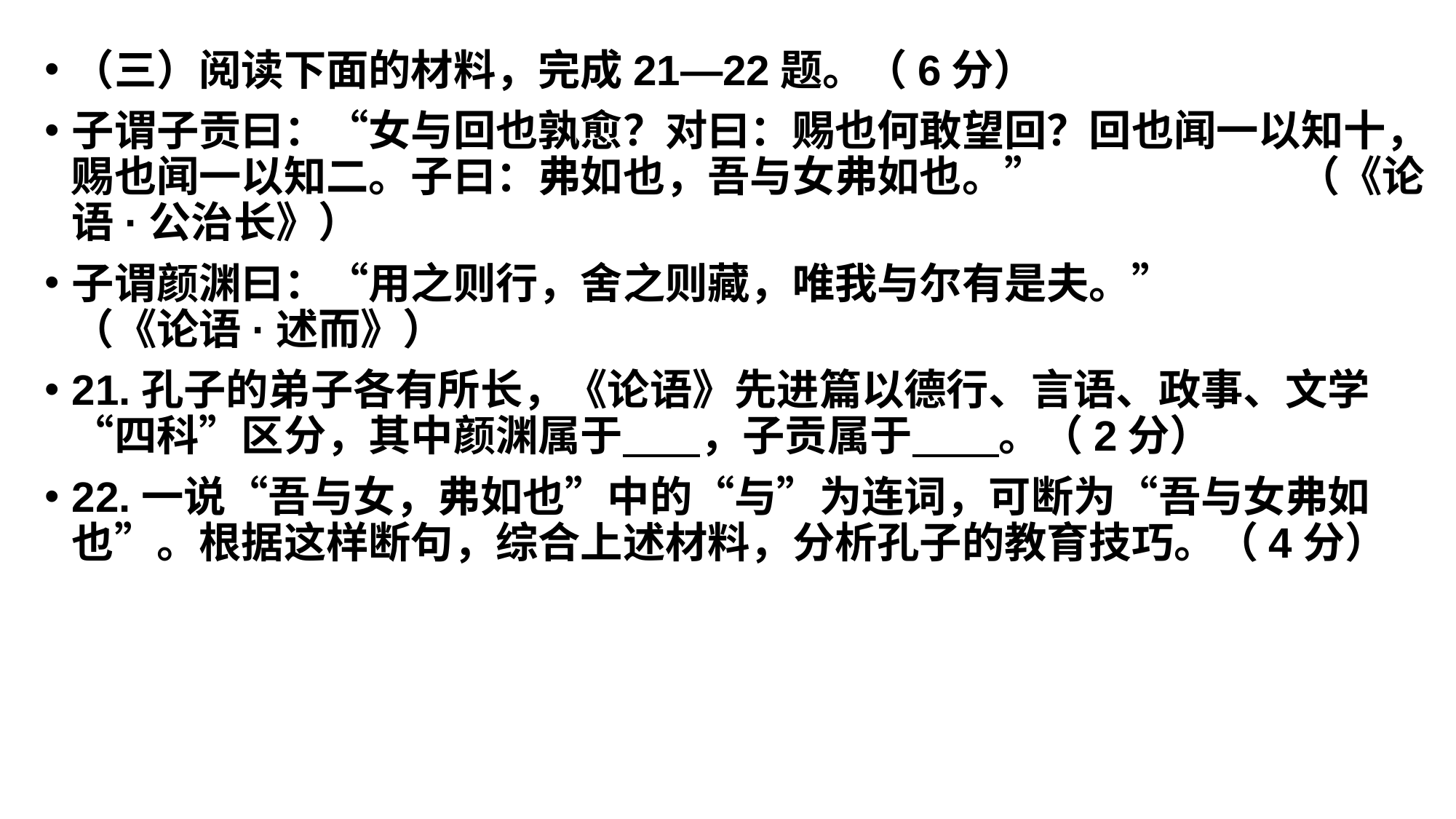

（三）阅读下面的材料，完成21—22题。（6分）
子谓子贡曰：“女与回也孰愈？对曰：赐也何敢望回？回也闻一以知十，赐也闻一以知二。子曰：弗如也，吾与女弗如也。”                          （《论语·公治长》）
子谓颜渊曰：“用之则行，舍之则藏，唯我与尔有是夫。”               （《论语·述而》）
21.孔子的弟子各有所长，《论语》先进篇以德行、言语、政事、文学“四科”区分，其中颜渊属于        ，子贡属于         。（2分）
22.一说“吾与女，弗如也”中的“与”为连词，可断为“吾与女弗如也”。根据这样断句，综合上述材料，分析孔子的教育技巧。（4分）

#